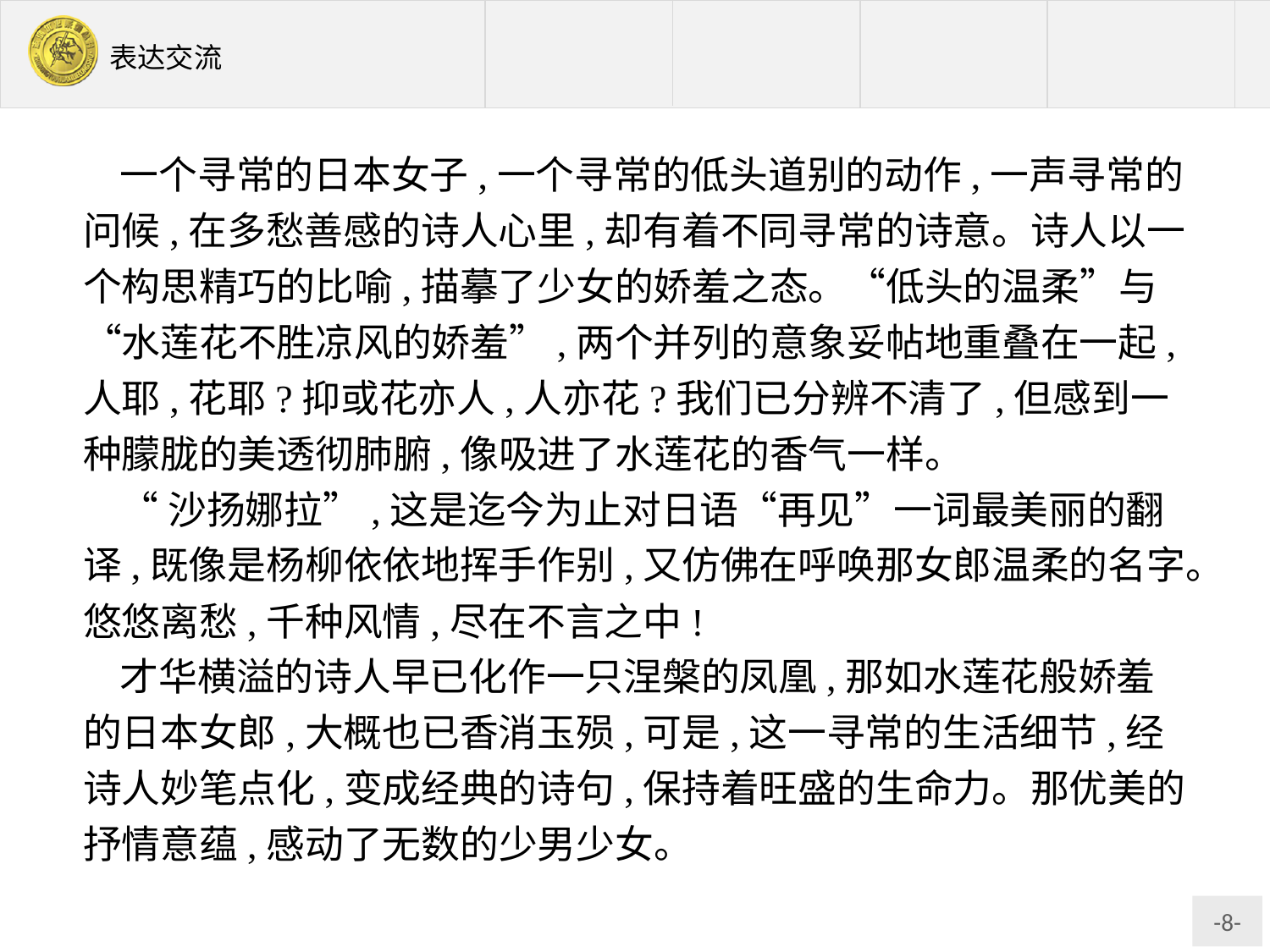

一个寻常的日本女子,一个寻常的低头道别的动作,一声寻常的问候,在多愁善感的诗人心里,却有着不同寻常的诗意。诗人以一个构思精巧的比喻,描摹了少女的娇羞之态。“低头的温柔”与“水莲花不胜凉风的娇羞”,两个并列的意象妥帖地重叠在一起,人耶,花耶?抑或花亦人,人亦花?我们已分辨不清了,但感到一种朦胧的美透彻肺腑,像吸进了水莲花的香气一样。
“沙扬娜拉”,这是迄今为止对日语“再见”一词最美丽的翻译,既像是杨柳依依地挥手作别,又仿佛在呼唤那女郎温柔的名字。悠悠离愁,千种风情,尽在不言之中!
才华横溢的诗人早已化作一只涅槃的凤凰,那如水莲花般娇羞的日本女郎,大概也已香消玉殒,可是,这一寻常的生活细节,经诗人妙笔点化,变成经典的诗句,保持着旺盛的生命力。那优美的抒情意蕴,感动了无数的少男少女。